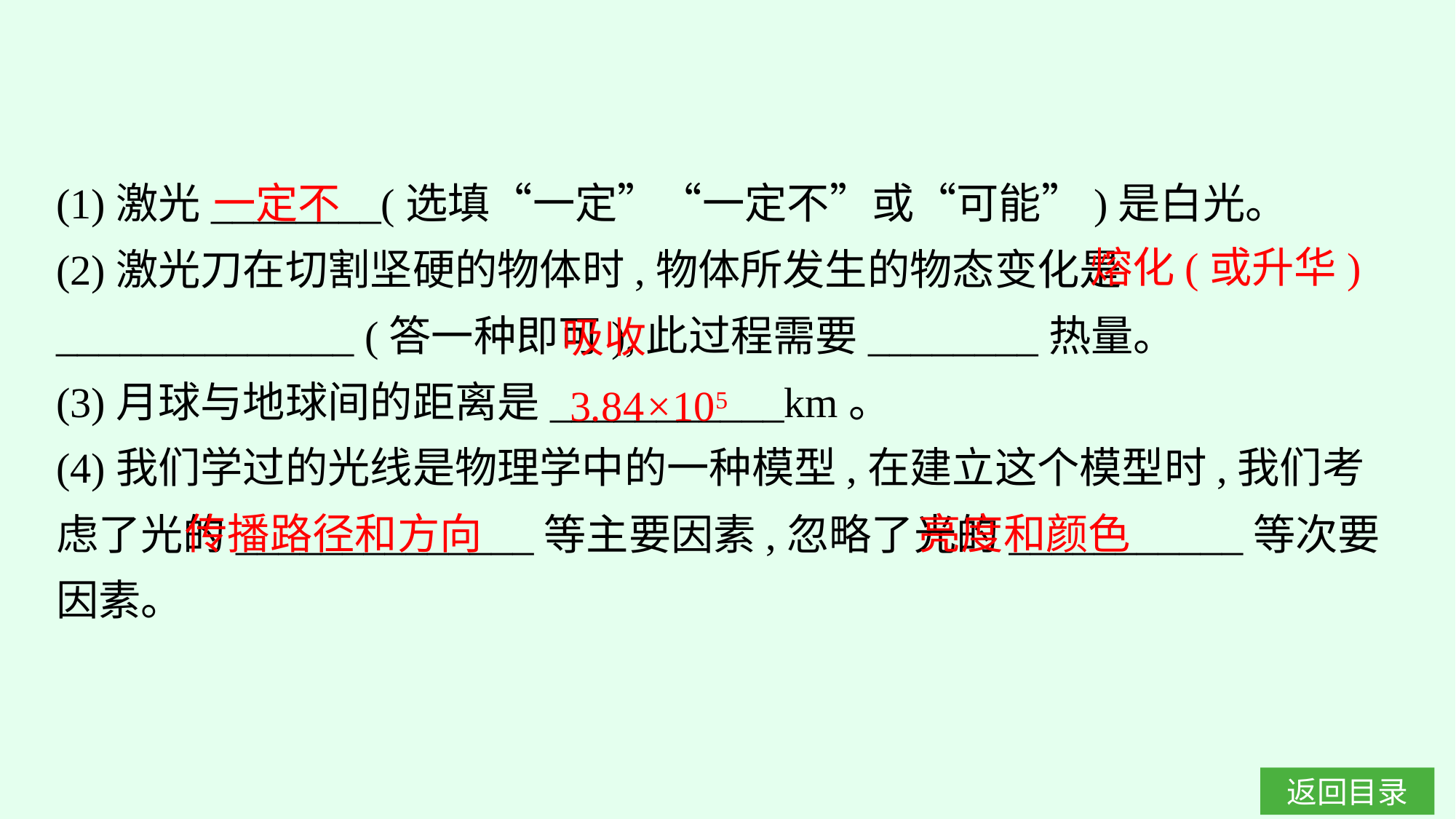

(1)激光________(选填“一定”“一定不”或“可能”)是白光。
(2)激光刀在切割坚硬的物体时,物体所发生的物态变化是______________ (答一种即可),此过程需要________热量。
(3)月球与地球间的距离是___________km。
(4)我们学过的光线是物理学中的一种模型,在建立这个模型时,我们考虑了光的______________等主要因素,忽略了光的___________等次要因素。
一定不
熔化(或升华)
吸收
3.84×105
传播路径和方向
亮度和颜色